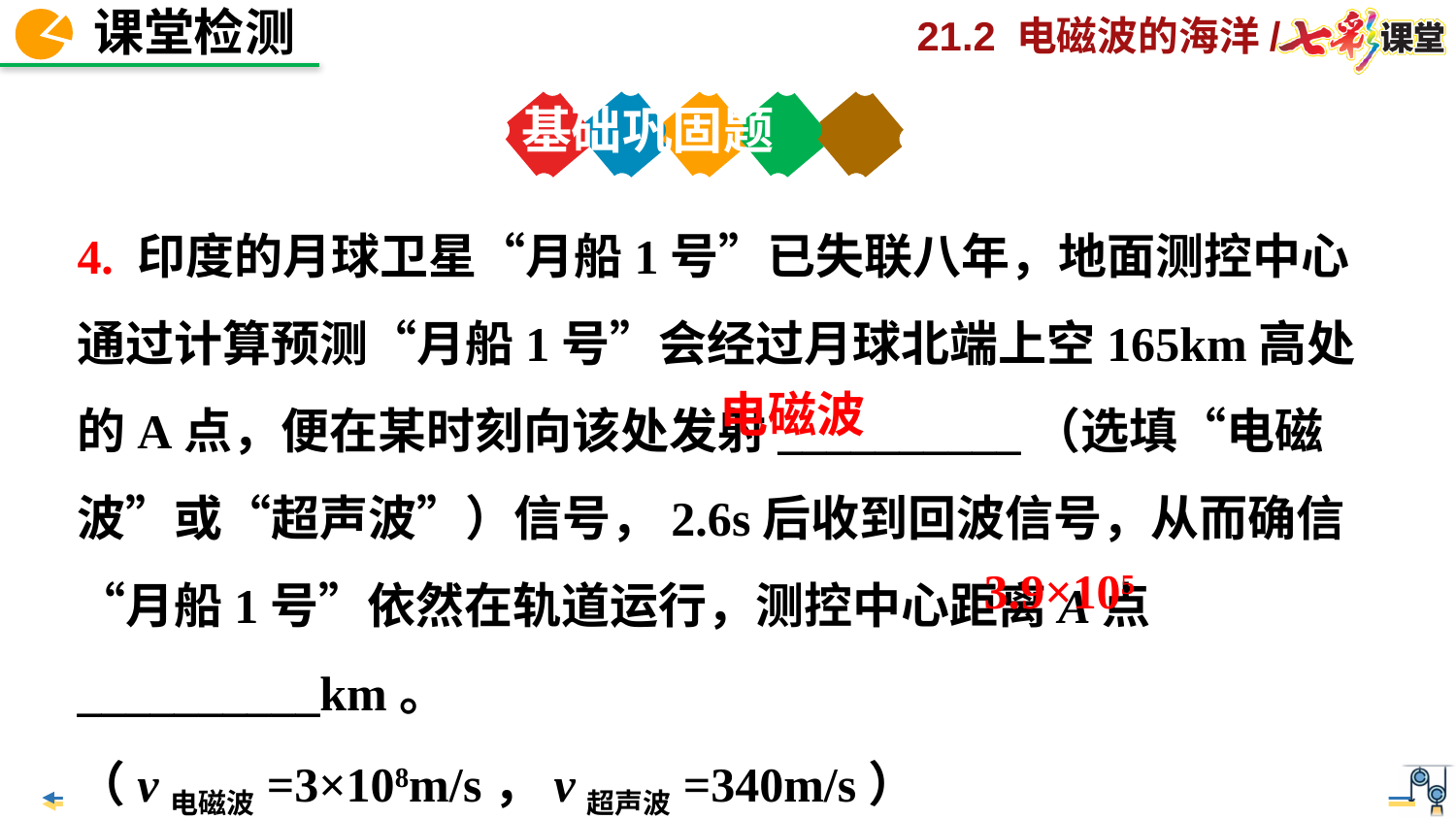

基础巩固题

4. 印度的月球卫星“月船1号”已失联八年，地面测控中心通过计算预测“月船1号”会经过月球北端上空165km高处的A点，便在某时刻向该处发射__________（选填“电磁波”或“超声波”）信号，2.6s后收到回波信号，从而确信“月船1号”依然在轨道运行，测控中心距离A点__________km。
（v电磁波=3×108m/s，v超声波=340m/s）
电磁波
3.9×105